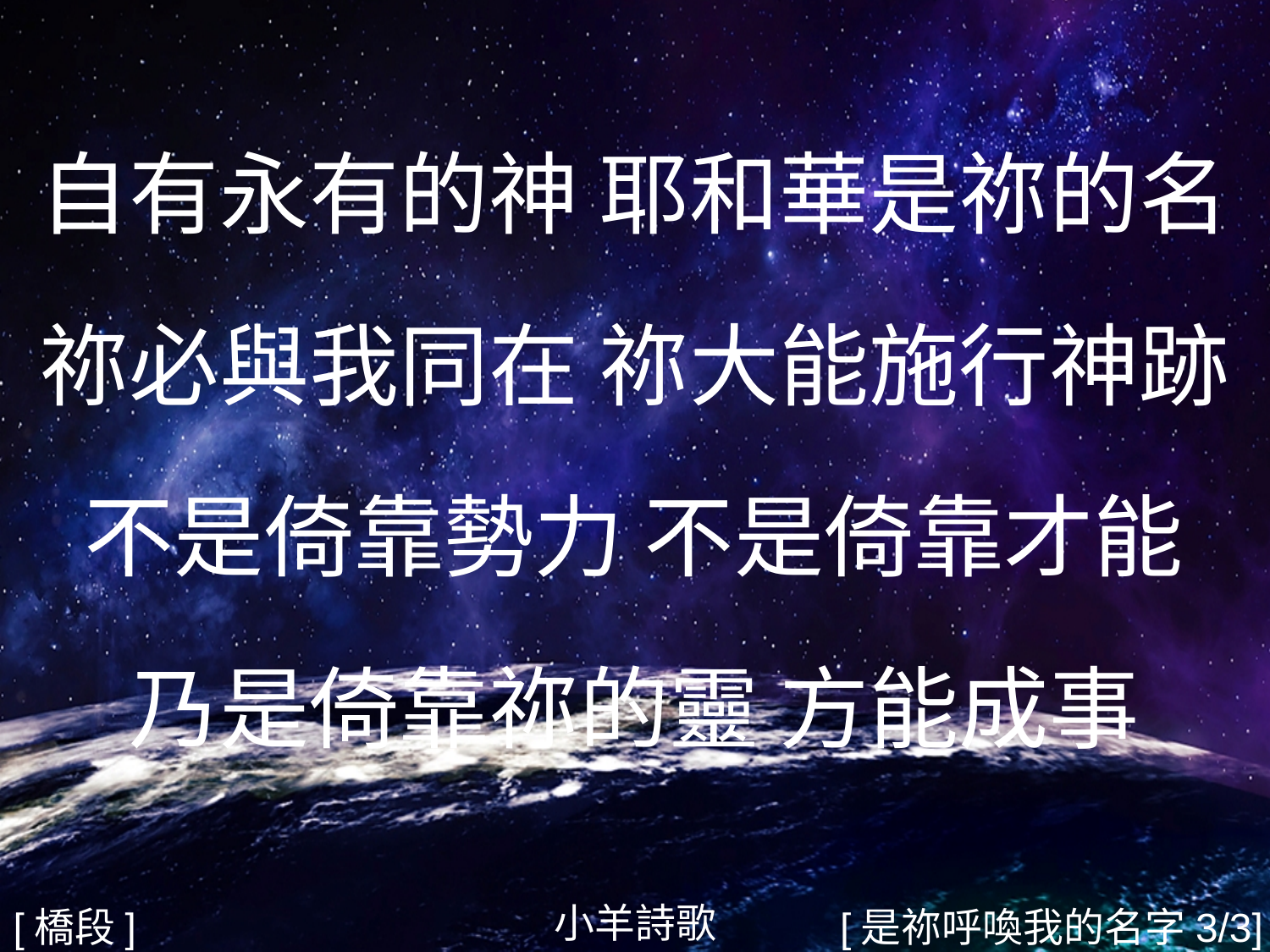

自有永有的神 耶和華是祢的名

祢必與我同在 祢大能施行神跡

不是倚靠勢力 不是倚靠才能

乃是倚靠祢的靈 方能成事
#

小羊詩歌
[橋段]
[是祢呼喚我的名字3/3]